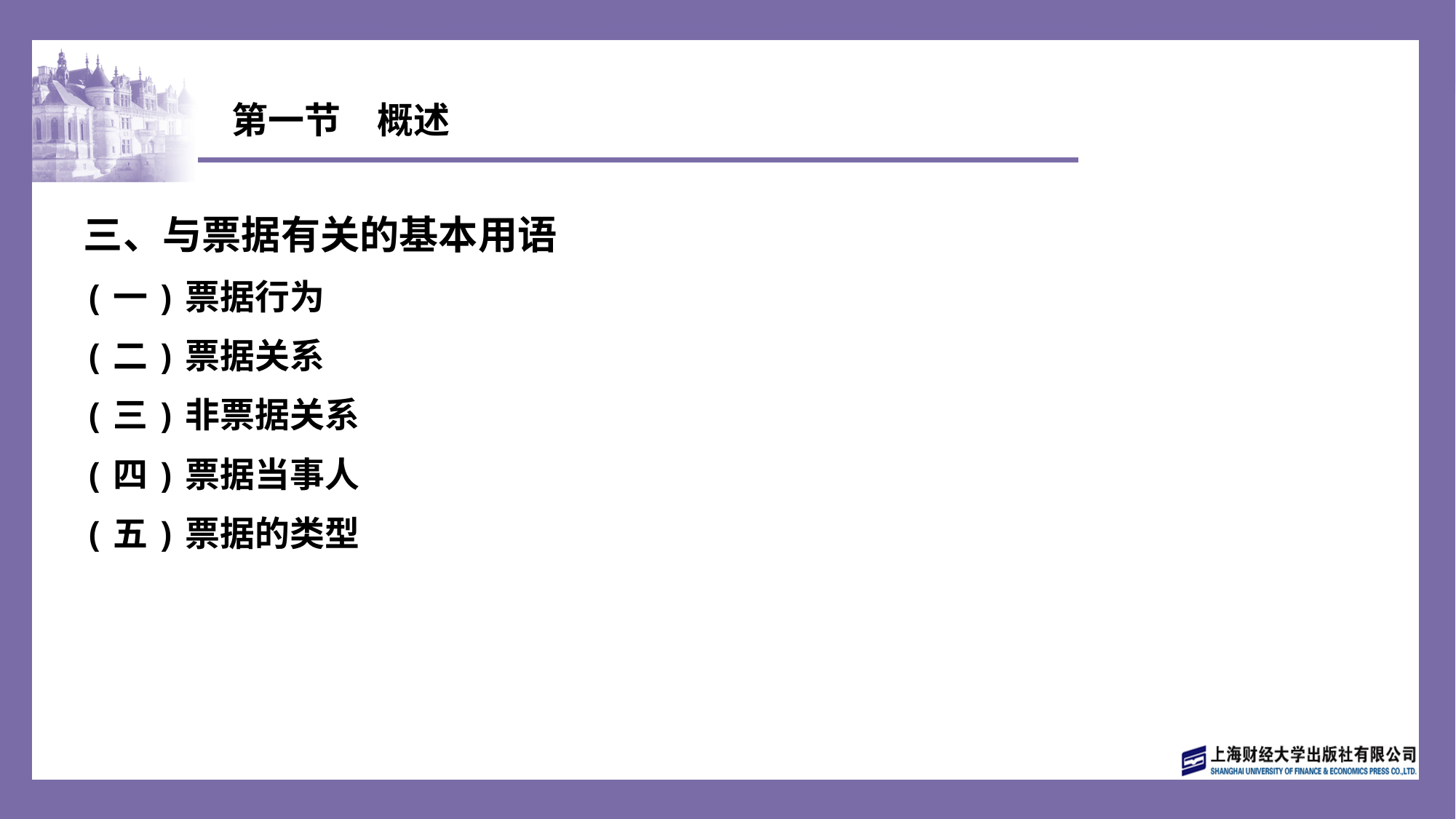

# 第一节　概述
三、与票据有关的基本用语
(一)票据行为
(二)票据关系
(三)非票据关系
(四)票据当事人
(五)票据的类型